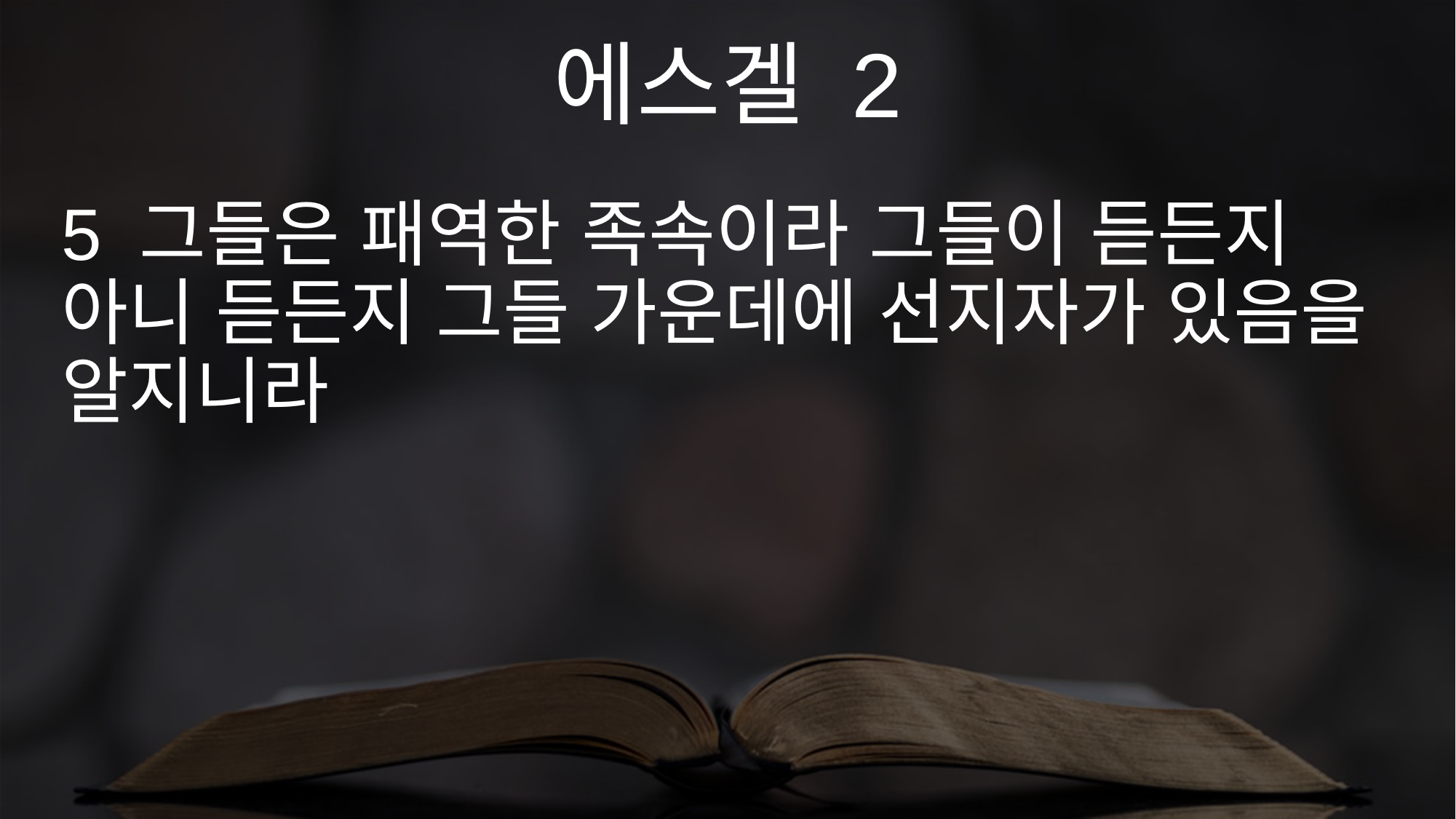

에스겔 2
5 그들은 패역한 족속이라 그들이 듣든지 아니 듣든지 그들 가운데에 선지자가 있음을 알지니라